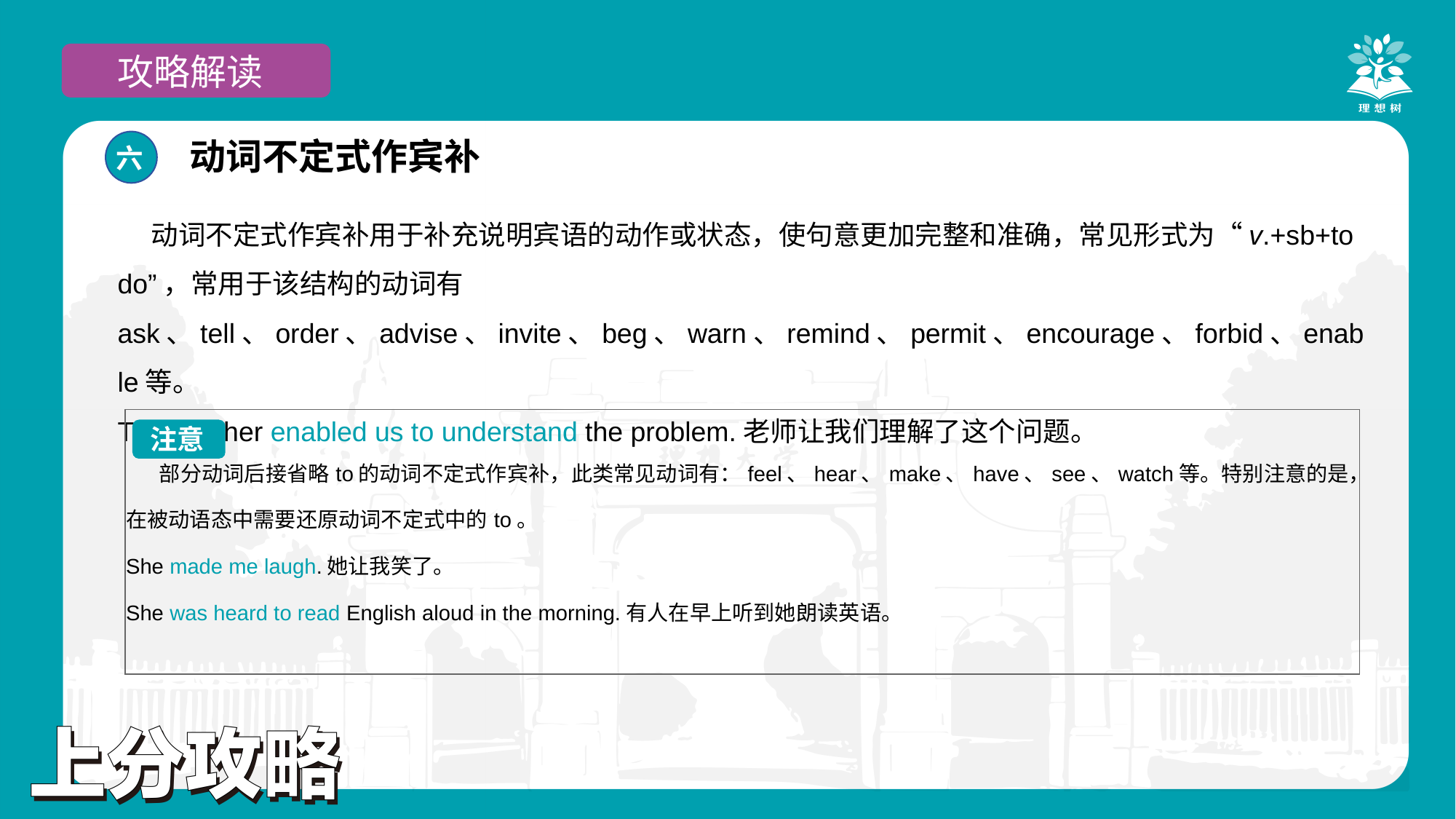

攻略解读
动词不定式作宾补

六
动词不定式作宾补用于补充说明宾语的动作或状态，使句意更加完整和准确，常见形式为“v.+sb+to do”，常用于该结构的动词有ask、tell、order、advise、invite、beg、warn、remind、permit、encourage、forbid、enable等。
The teacher enabled us to understand the problem.老师让我们理解了这个问题。
| 部分动词后接省略to的动词不定式作宾补，此类常见动词有：feel、hear、make、have、see、watch等。特别注意的是，在被动语态中需要还原动词不定式中的to。 She made me laugh.她让我笑了。 She was heard to read English aloud in the morning.有人在早上听到她朗读英语。 |
| --- |
注意